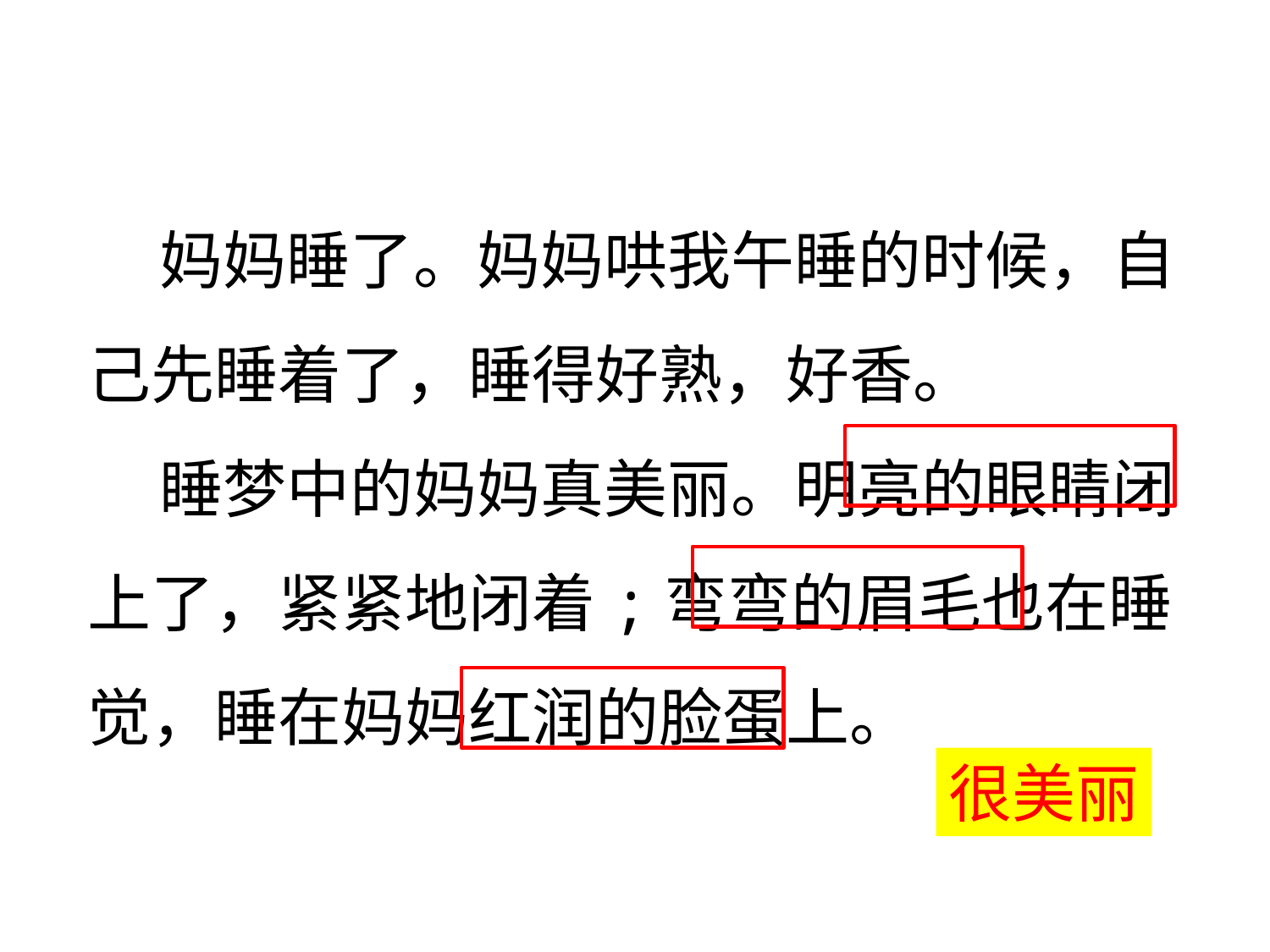

妈妈睡了。妈妈哄我午睡的时候，自己先睡着了，睡得好熟，好香。
    睡梦中的妈妈真美丽。明亮的眼睛闭上了，紧紧地闭着;弯弯的眉毛也在睡觉，睡在妈妈红润的脸蛋上。

很美丽